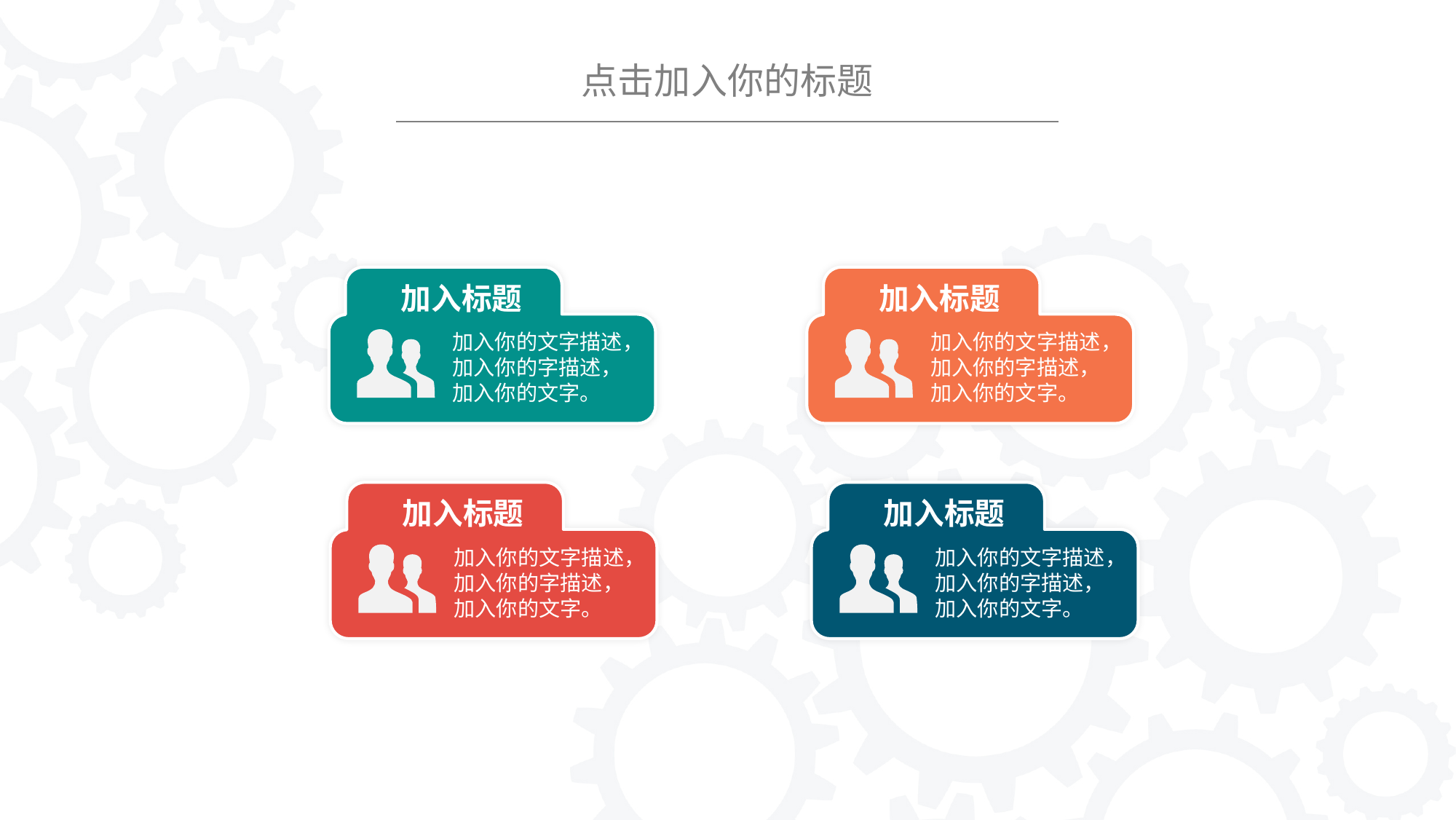

点击加入你的标题

加入标题
加入标题
加入你的文字描述，加入你的字描述，加入你的文字。
加入你的文字描述，加入你的字描述，加入你的文字。

加入标题
加入标题
加入你的文字描述，加入你的字描述，加入你的文字。
加入你的文字描述，加入你的字描述，加入你的文字。